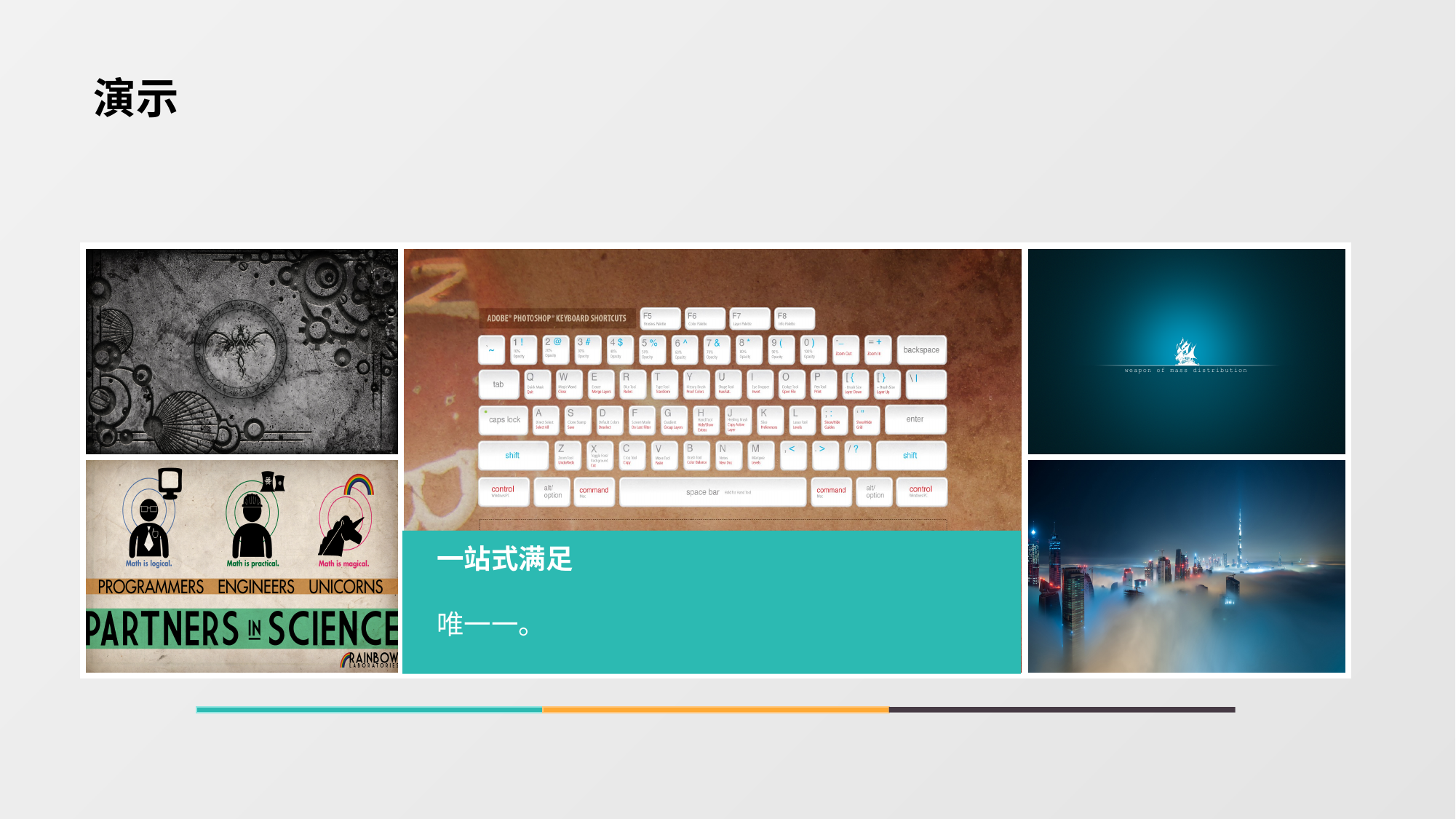

演示
|  |  |  |
| --- | --- | --- |
|  |  |  |

一站式满足

唯一一。